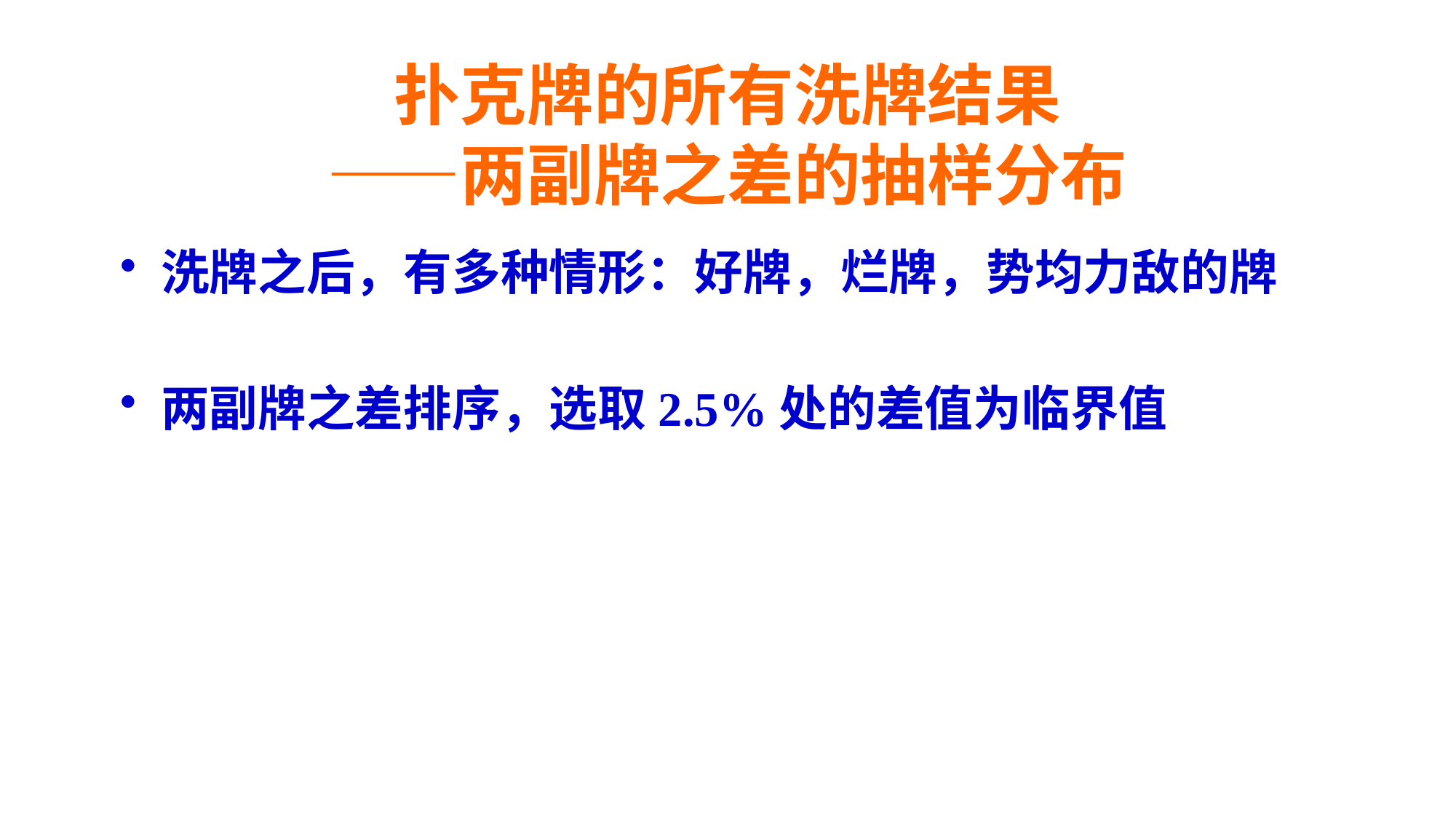

# 扑克牌的所有洗牌结果 ——两副牌之差的抽样分布
洗牌之后，有多种情形：好牌，烂牌，势均力敌的牌

两副牌之差排序，选取2.5%处的差值为临界值